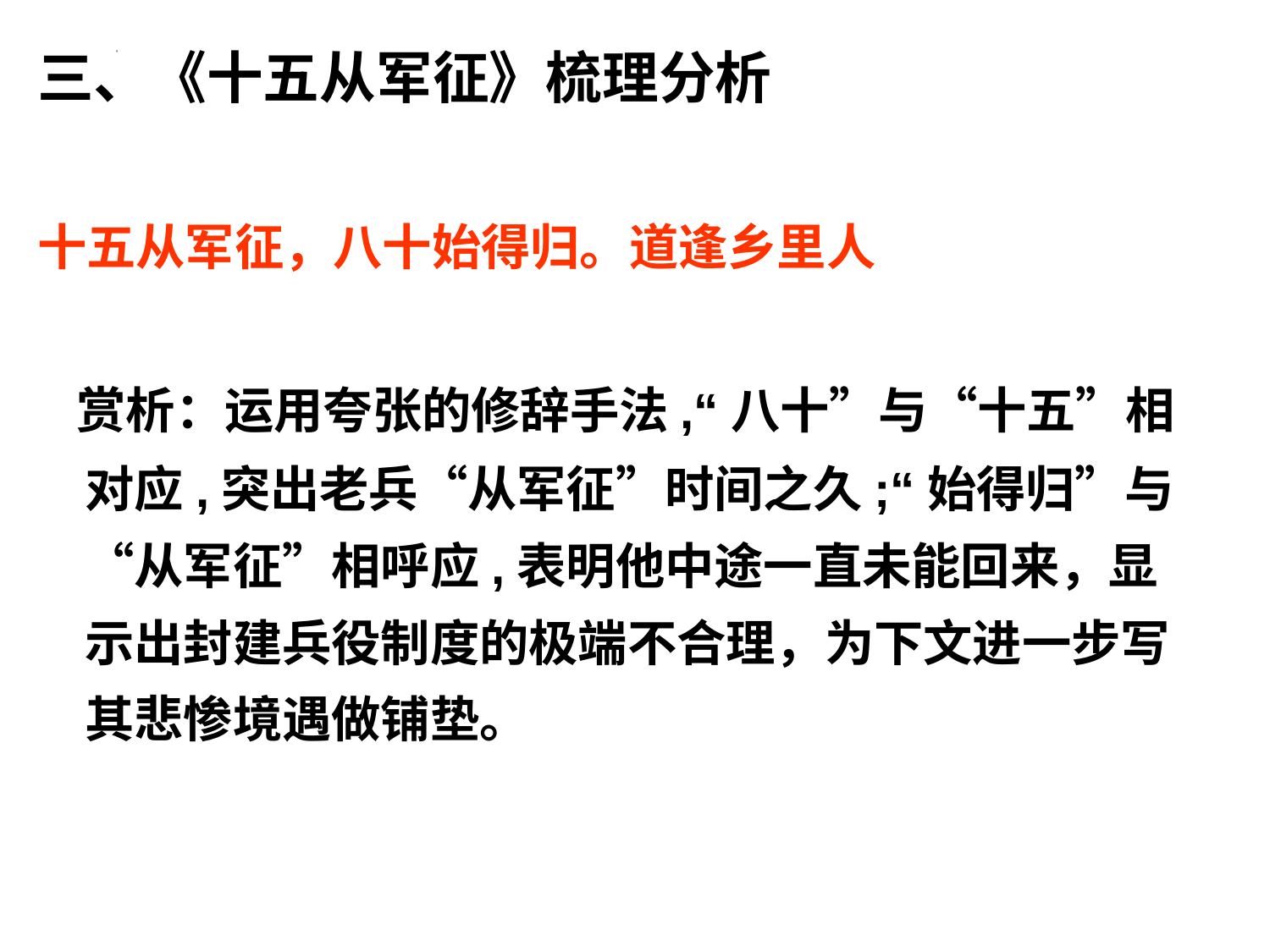

三、《十五从军征》梳理分析

十五从军征，八十始得归。道逢乡里人

  赏析：运用夸张的修辞手法,“八十”与“十五”相对应,突出老兵“从军征”时间之久;“始得归”与“从军征”相呼应,表明他中途一直未能回来，显示出封建兵役制度的极端不合理，为下文进一步写其悲惨境遇做铺垫。